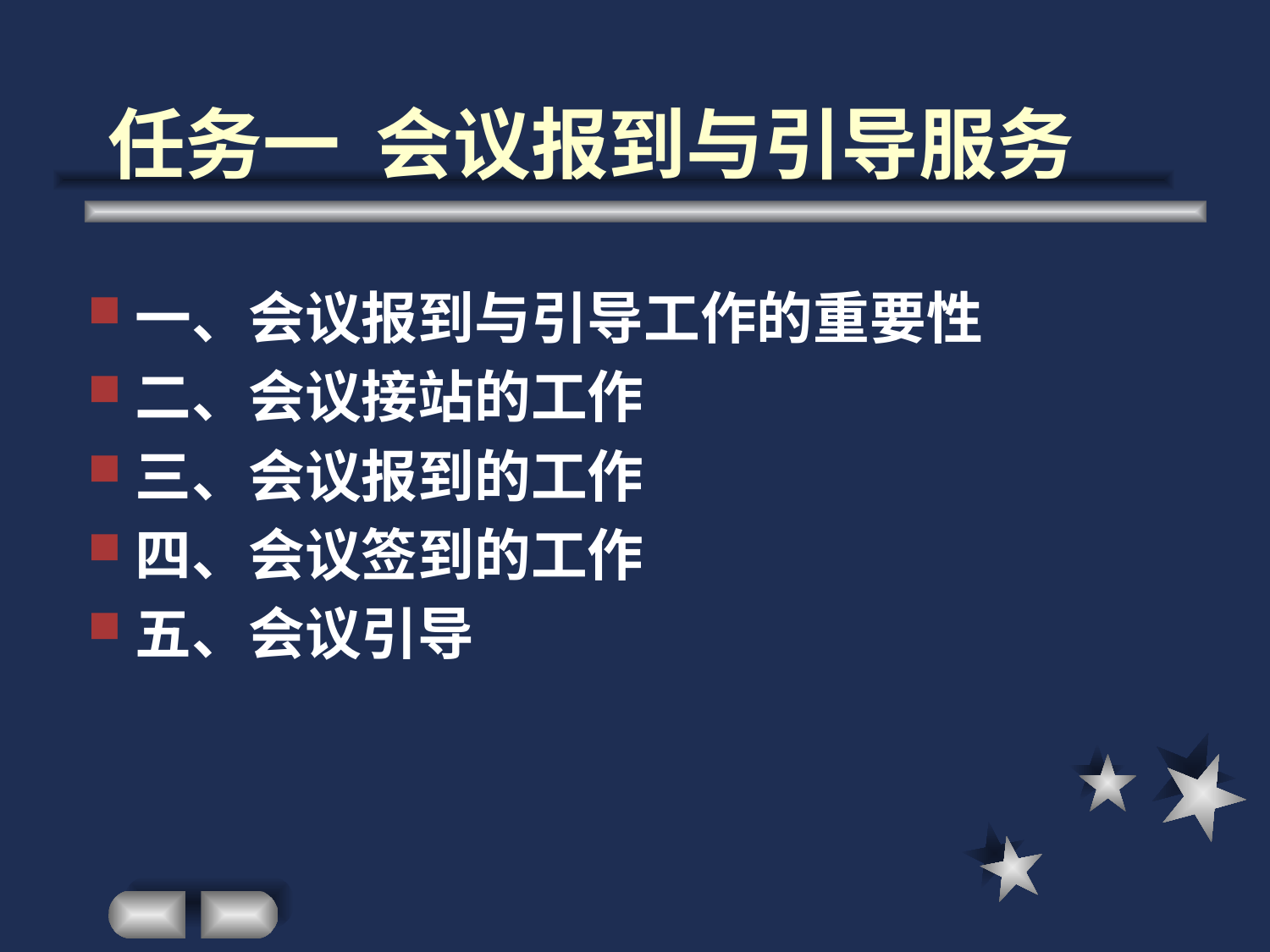

# 任务一  会议报到与引导服务
一、会议报到与引导工作的重要性
二、会议接站的工作
三、会议报到的工作
四、会议签到的工作
五、会议引导